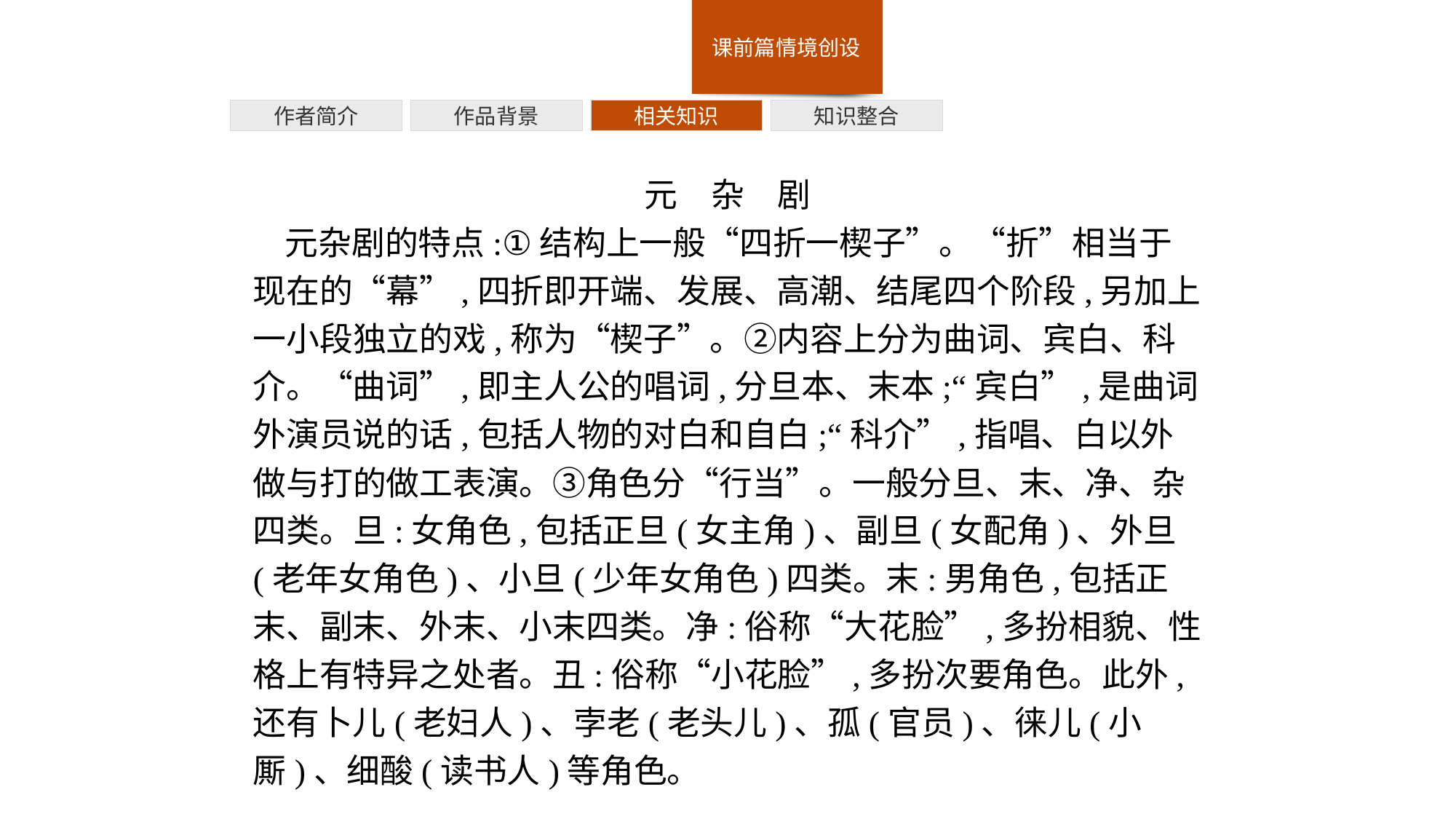

作者简介
作品背景
相关知识
知识整合
元　杂　剧
元杂剧的特点:①结构上一般“四折一楔子”。“折”相当于现在的“幕”,四折即开端、发展、高潮、结尾四个阶段,另加上一小段独立的戏,称为“楔子”。②内容上分为曲词、宾白、科介。“曲词”,即主人公的唱词,分旦本、末本;“宾白”,是曲词外演员说的话,包括人物的对白和自白;“科介”,指唱、白以外做与打的做工表演。③角色分“行当”。一般分旦、末、净、杂四类。旦:女角色,包括正旦(女主角)、副旦(女配角)、外旦(老年女角色)、小旦(少年女角色)四类。末:男角色,包括正末、副末、外末、小末四类。净:俗称“大花脸”,多扮相貌、性格上有特异之处者。丑:俗称“小花脸”,多扮次要角色。此外,还有卜儿(老妇人)、孛老(老头儿)、孤(官员)、徕儿(小厮)、细酸(读书人)等角色。